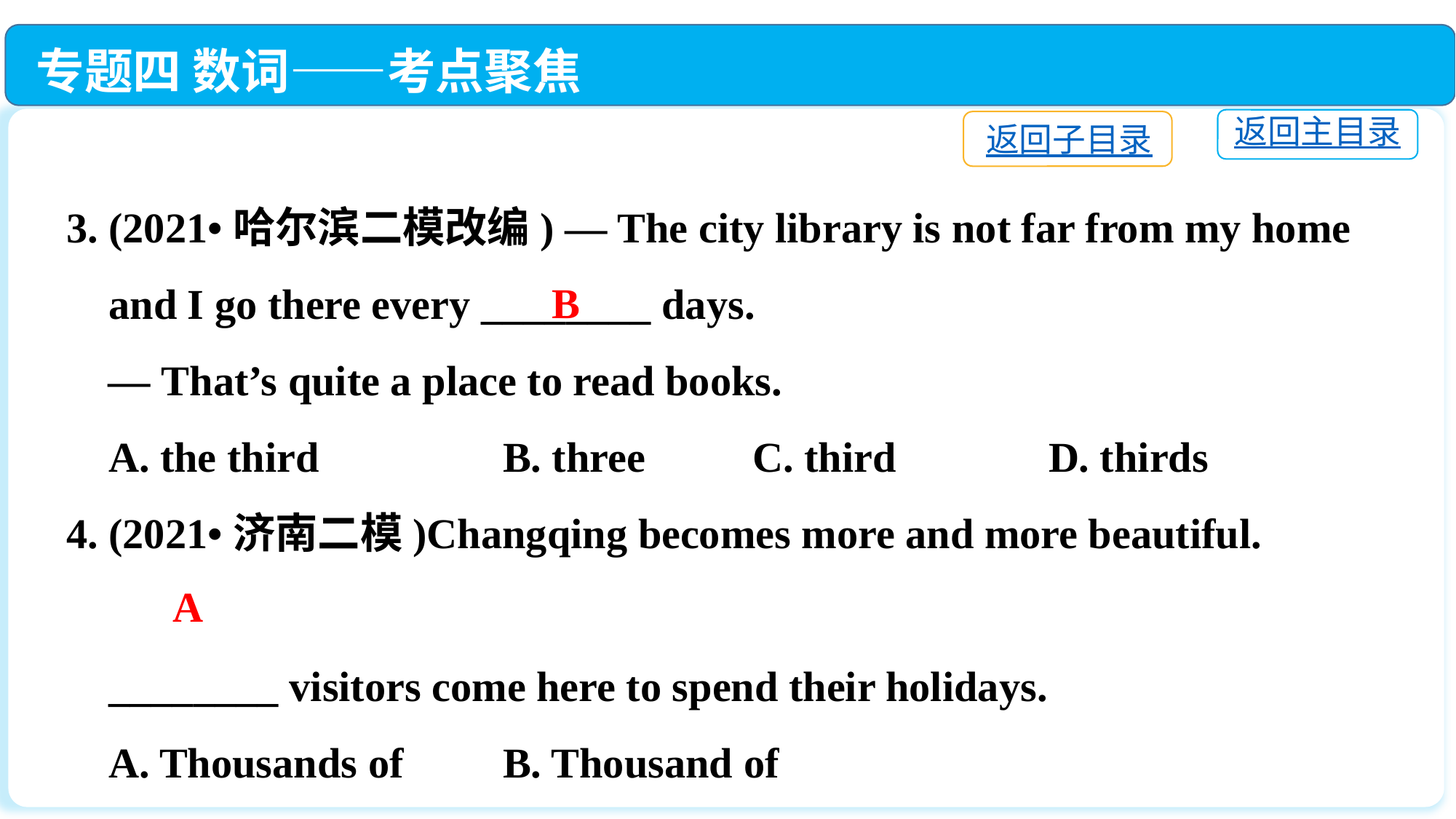

专题四 数词——考点聚焦

返回主目录

返回子目录
3. (2021•哈尔滨二模改编) — The city library is not far from my home
    and I go there every ________ days.
    — That’s quite a place to read books.
    A. the third　　 	B. three	   C. third　　	D. thirds
4. (2021•济南二模)Changqing becomes more and more beautiful.
    ________ visitors come here to spend their holidays.
    A. Thousands of	B. Thousand of
    C. Thousands		D. Thousand
B
A